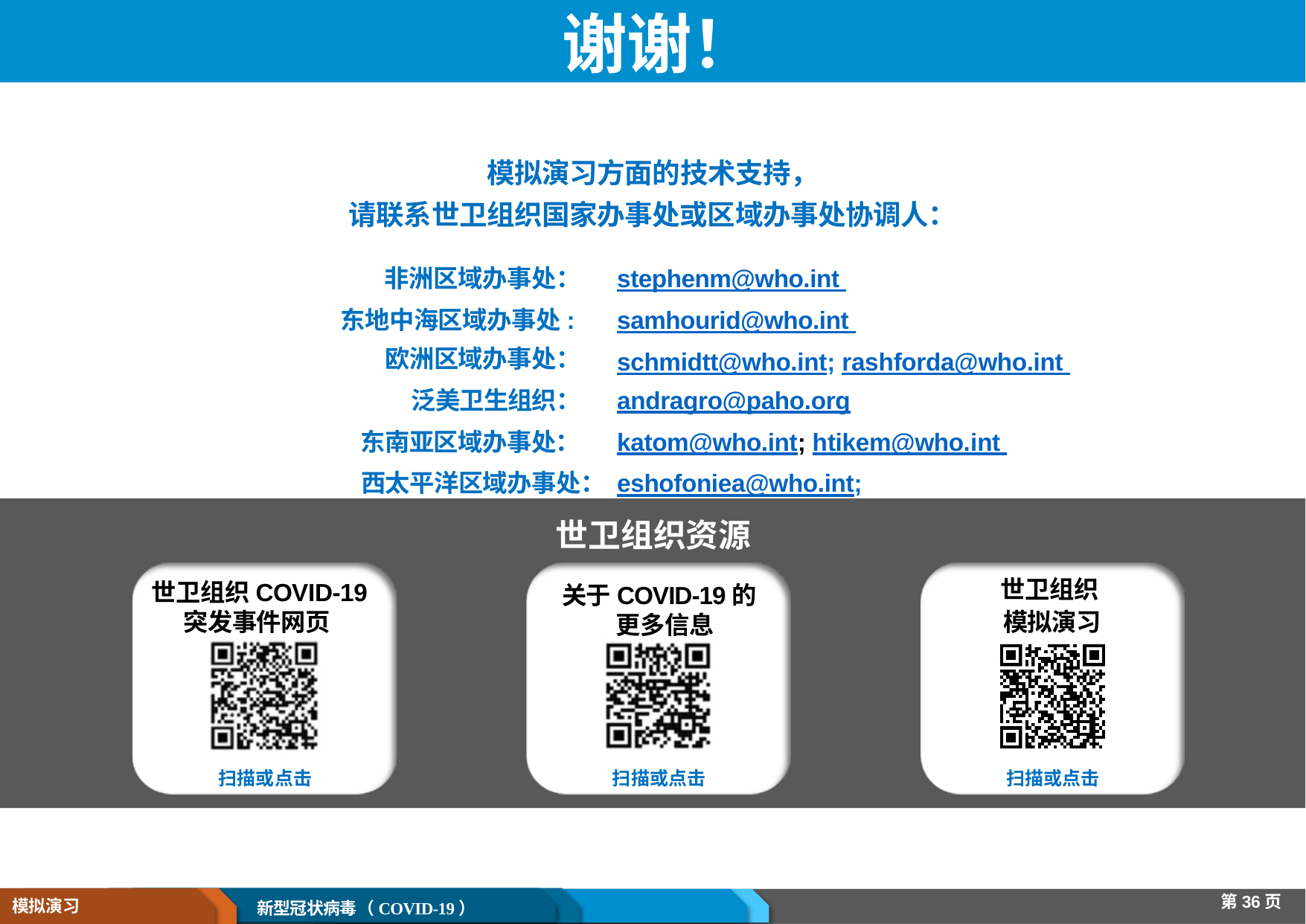

# 谢谢！
模拟演习方面的技术支持，
请联系世卫组织国家办事处或区域办事处协调人：
非洲区域办事处：
东地中海区域办事处:欧洲区域办事处：
泛美卫生组织：
东南亚区域办事处：
西太平洋区域办事处：
stephenm@who.int
samhourid@who.int
schmidtt@who.int; rashforda@who.int  andragro@paho.org
katom@who.int; htikem@who.int
eshofoniea@who.int;

世卫组织资源
关于COVID-19的更多信息

世卫组织
模拟演习
世卫组织COVID-19
突发事件网页

webpage
simulation
exercises
扫描或点击
扫描或点击
扫描或点击

第36页
模拟演习
新型冠状病毒（COVID-19）